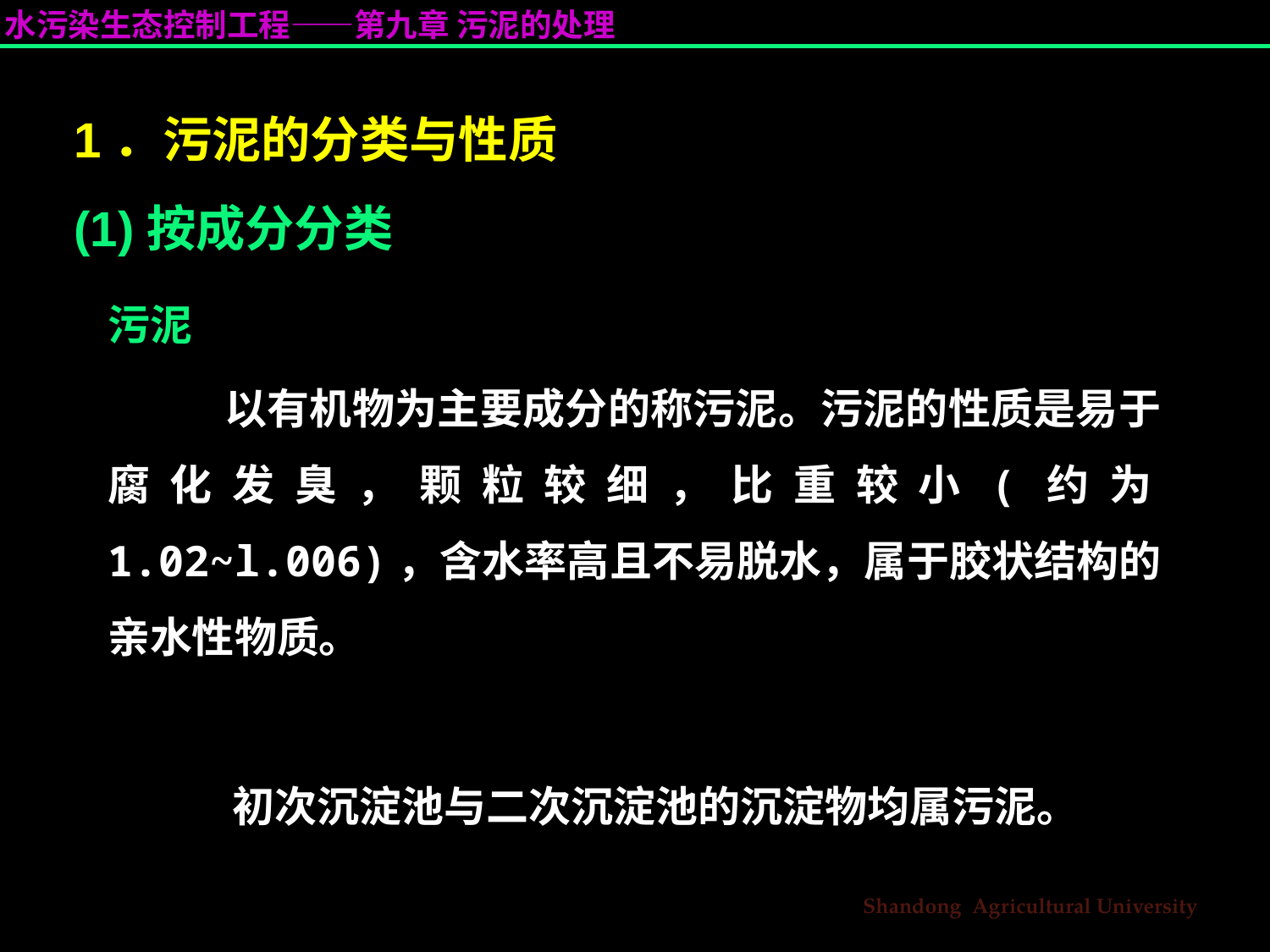

1．污泥的分类与性质
(1)按成分分类
污泥
      以有机物为主要成分的称污泥。污泥的性质是易于腐化发臭，颗粒较细，比重较小(约为1.02~l.006)，含水率高且不易脱水，属于胶状结构的亲水性物质。

       初次沉淀池与二次沉淀池的沉淀物均属污泥。